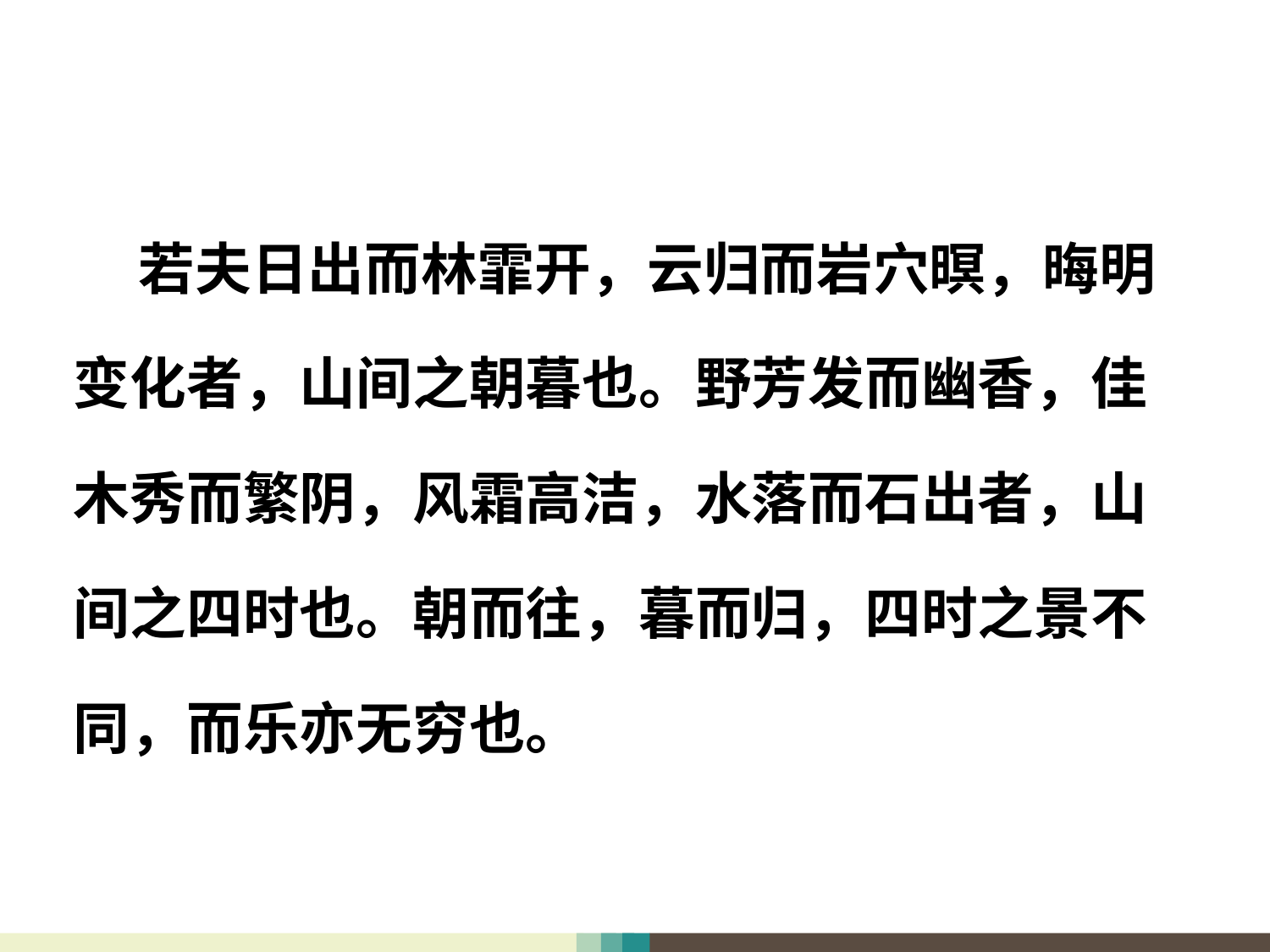

若夫日出而林霏开，云归而岩穴暝，晦明变化者，山间之朝暮也。野芳发而幽香，佳木秀而繁阴，风霜高洁，水落而石出者，山间之四时也。朝而往，暮而归，四时之景不同，而乐亦无穷也。